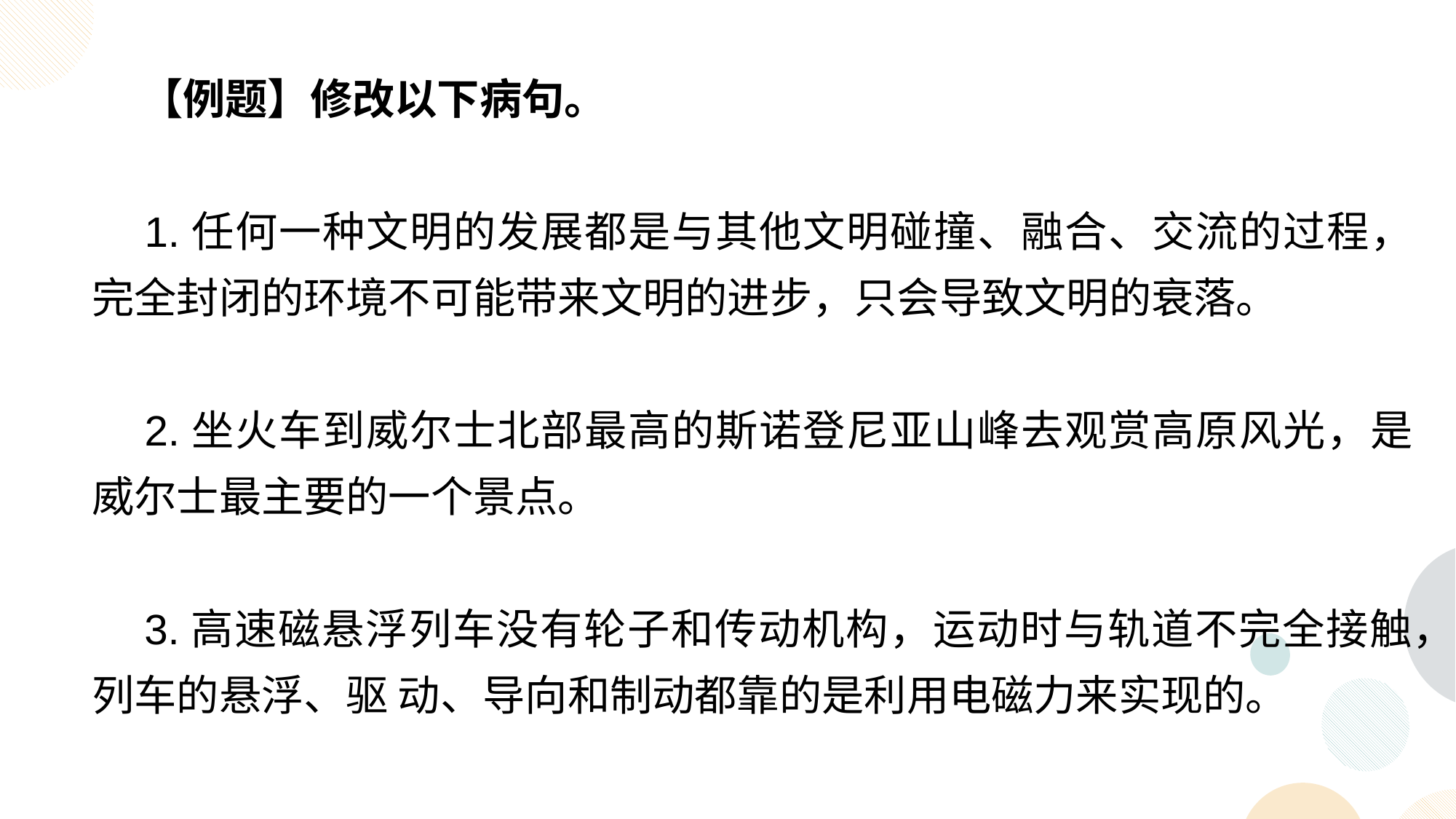

【例题】修改以下病句。

    1.任何一种文明的发展都是与其他文明碰撞、融合、交流的过程，完全封闭的环境不可能带来文明的进步，只会导致文明的衰落。

    2.坐火车到威尔士北部最高的斯诺登尼亚山峰去观赏高原风光，是威尔士最主要的一个景点。

    3.高速磁悬浮列车没有轮子和传动机构，运动时与轨道不完全接触，列车的悬浮、驱 动、导向和制动都靠的是利用电磁力来实现的。